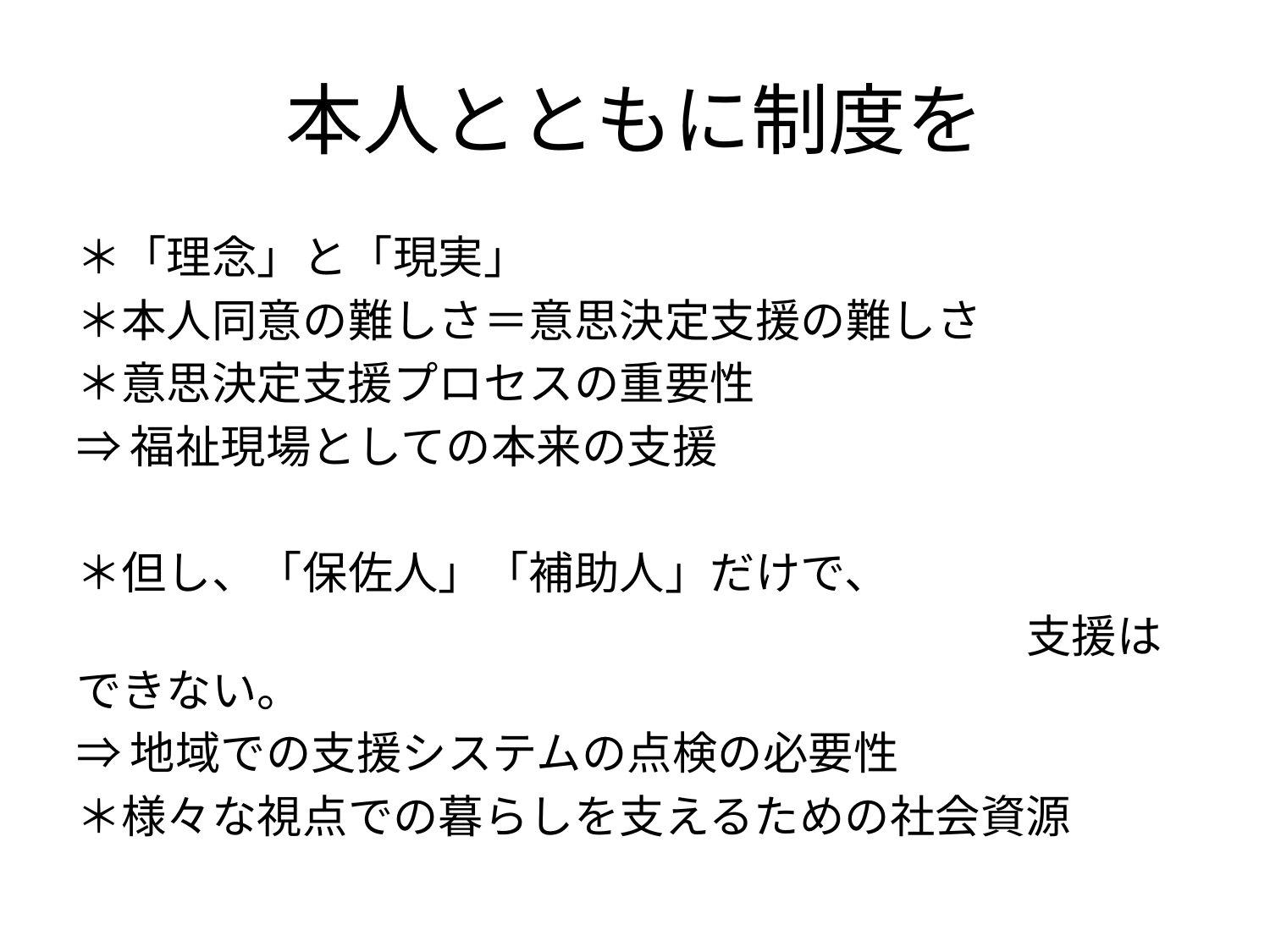

# 本人とともに制度を
＊「理念」と「現実」
＊本人同意の難しさ＝意思決定支援の難しさ
＊意思決定支援プロセスの重要性
⇒福祉現場としての本来の支援

＊但し、「保佐人」「補助人」だけで、
　　　　　　　　　　　　　　　　　　　　　支援はできない。
⇒地域での支援システムの点検の必要性
＊様々な視点での暮らしを支えるための社会資源